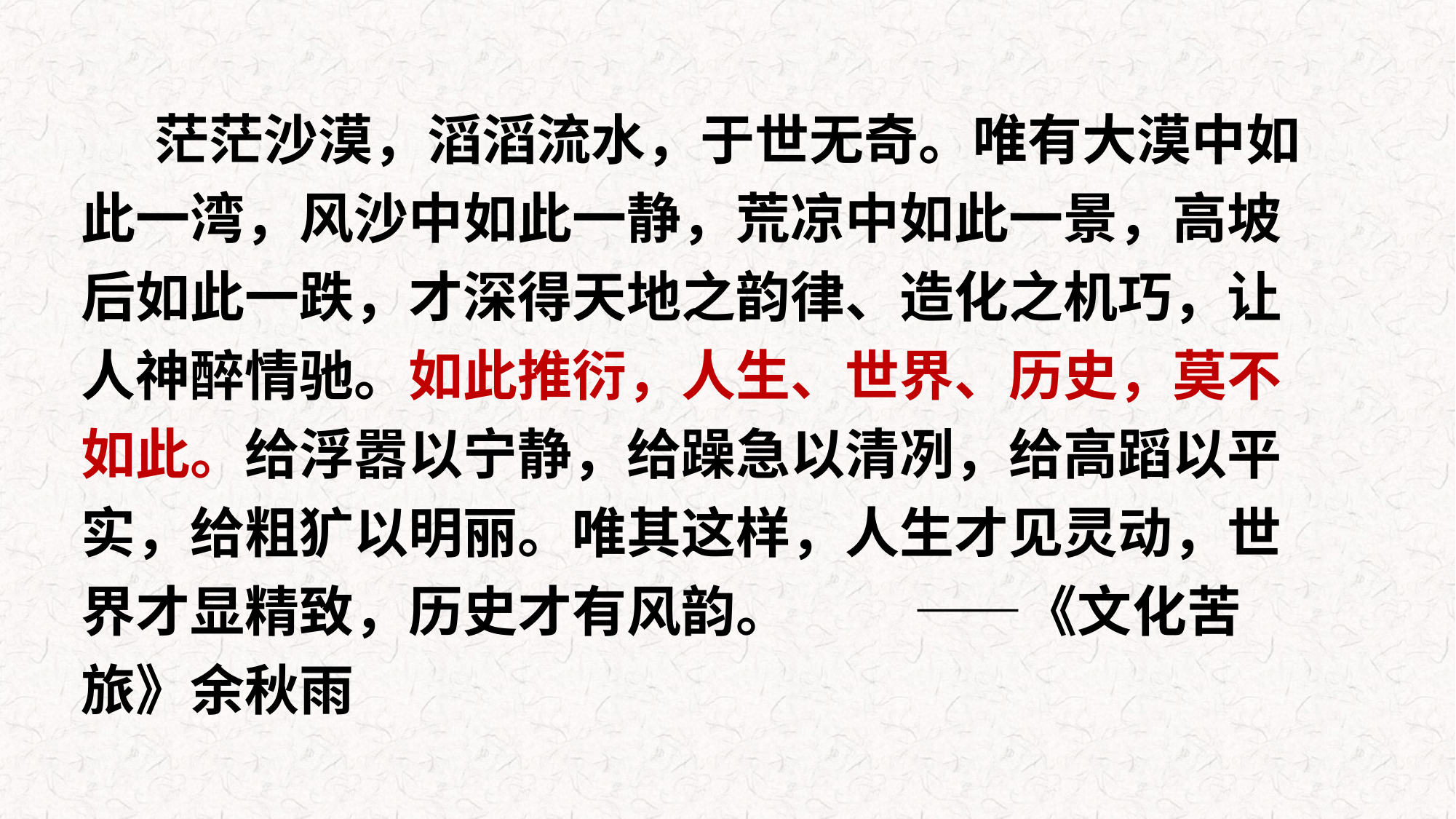

茫茫沙漠，滔滔流水，于世无奇。唯有大漠中如此一湾，风沙中如此一静，荒凉中如此一景，高坡后如此一跌，才深得天地之韵律、造化之机巧，让人神醉情驰。如此推衍，人生、世界、历史，莫不如此。给浮嚣以宁静，给躁急以清冽，给高蹈以平实，给粗犷以明丽。唯其这样，人生才见灵动，世界才显精致，历史才有风韵。          ——《文化苦旅》余秋雨